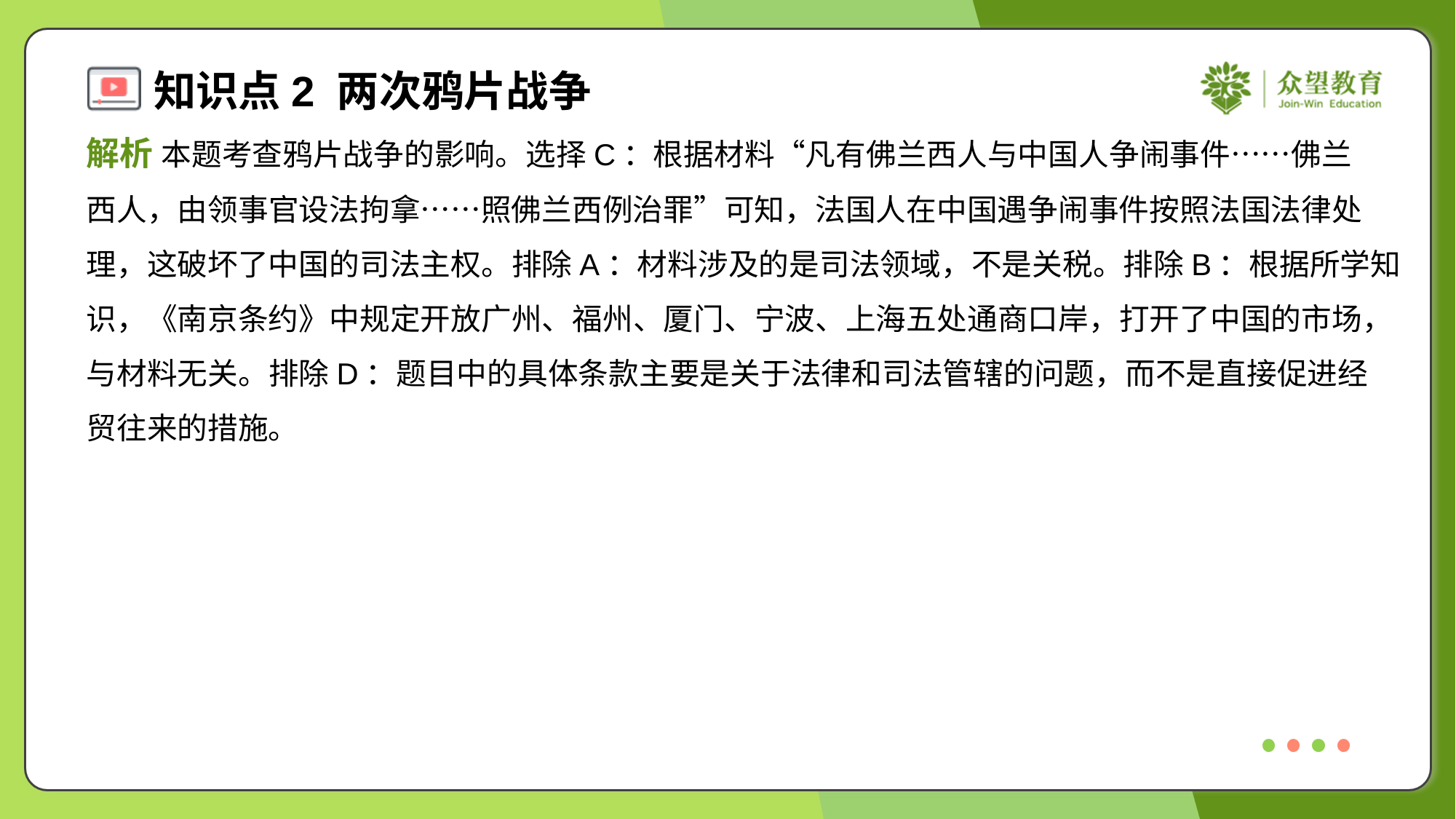

解析 本题考查鸦片战争的影响。选择C：根据材料“凡有佛兰西人与中国人争闹事件……佛兰
西人，由领事官设法拘拿……照佛兰西例治罪”可知，法国人在中国遇争闹事件按照法国法律处
理，这破坏了中国的司法主权。排除A：材料涉及的是司法领域，不是关税。排除B：根据所学知
识，《南京条约》中规定开放广州、福州、厦门、宁波、上海五处通商口岸，打开了中国的市场，
与材料无关。排除D：题目中的具体条款主要是关于法律和司法管辖的问题，而不是直接促进经
贸往来的措施。